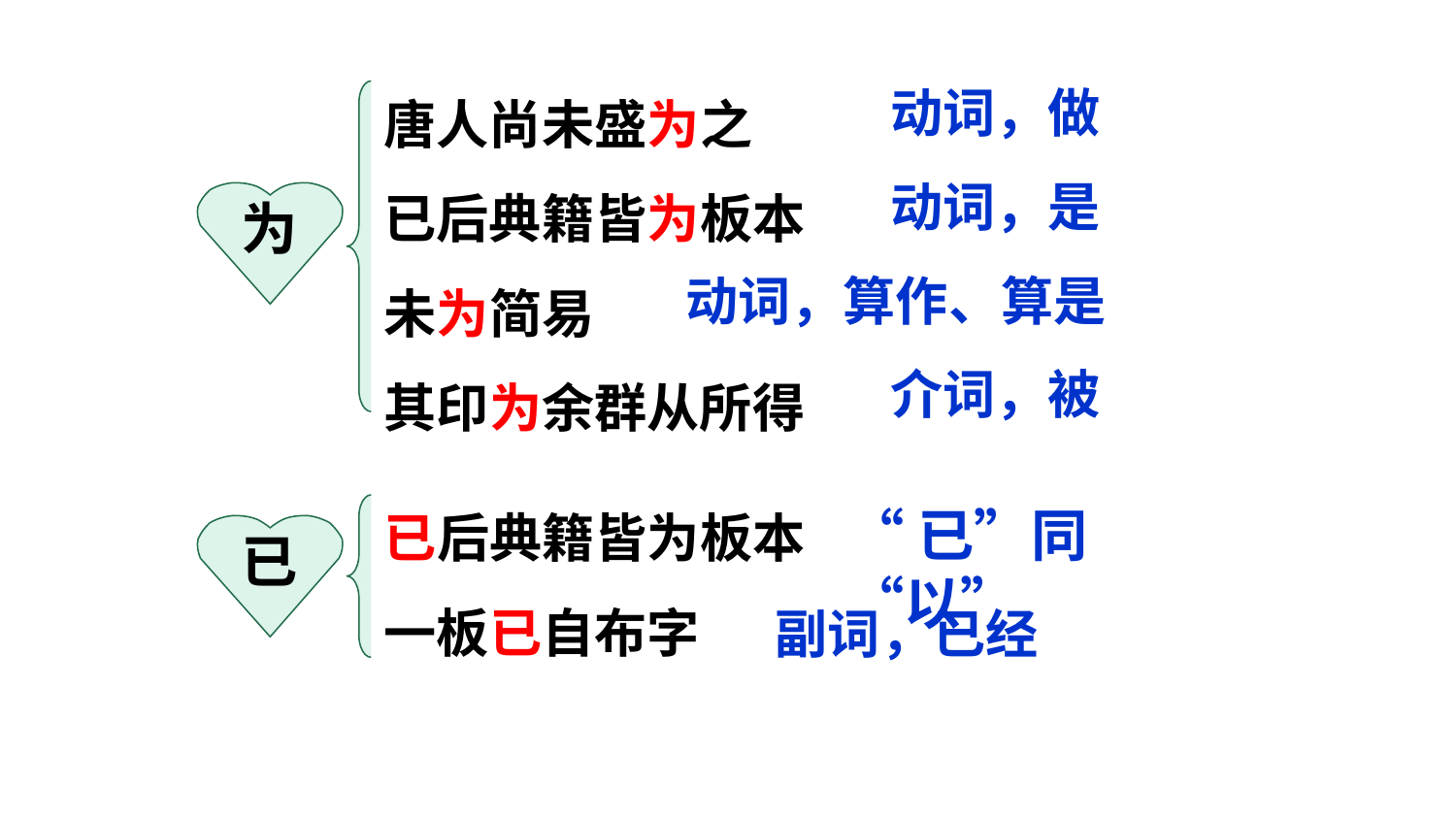

唐人尚未盛为之
已后典籍皆为板本
未为简易
其印为余群从所得
动词，做

为
动词，是
动词，算作、算是
介词，被
已后典籍皆为板本
一板已自布字

已
“已”同“以”
副词，已经